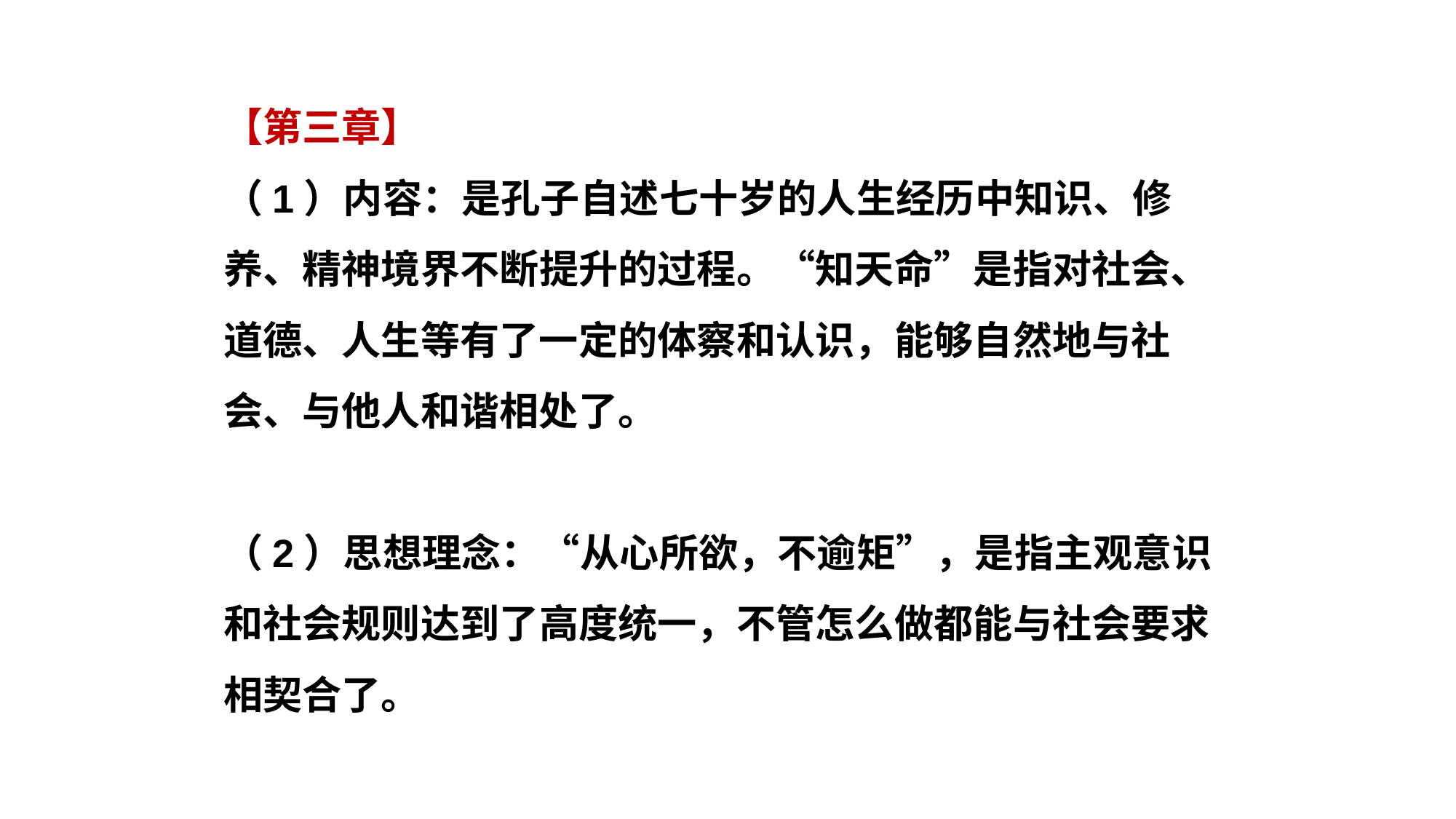

【第三章】
（1）内容：是孔子自述七十岁的人生经历中知识、修养、精神境界不断提升的过程。“知天命”是指对社会、道德、人生等有了一定的体察和认识，能够自然地与社会、与他人和谐相处了。

（2）思想理念：“从心所欲，不逾矩”，是指主观意识和社会规则达到了高度统一，不管怎么做都能与社会要求相契合了。